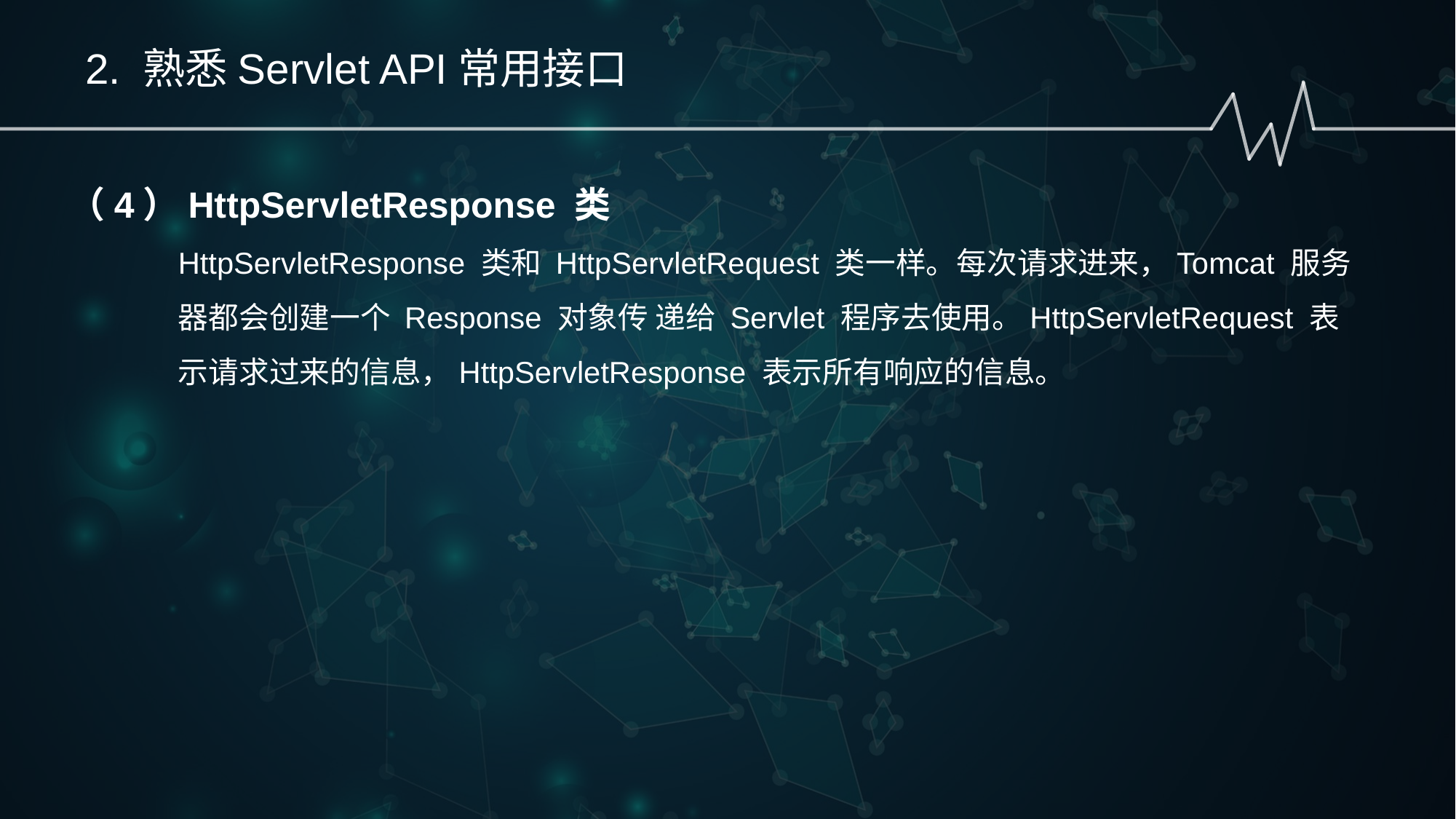

2. 熟悉Servlet API常用接口
（4）HttpServletResponse 类
HttpServletResponse 类和 HttpServletRequest 类一样。每次请求进来，Tomcat 服务器都会创建一个 Response 对象传 递给 Servlet 程序去使用。HttpServletRequest 表示请求过来的信息，HttpServletResponse 表示所有响应的信息。